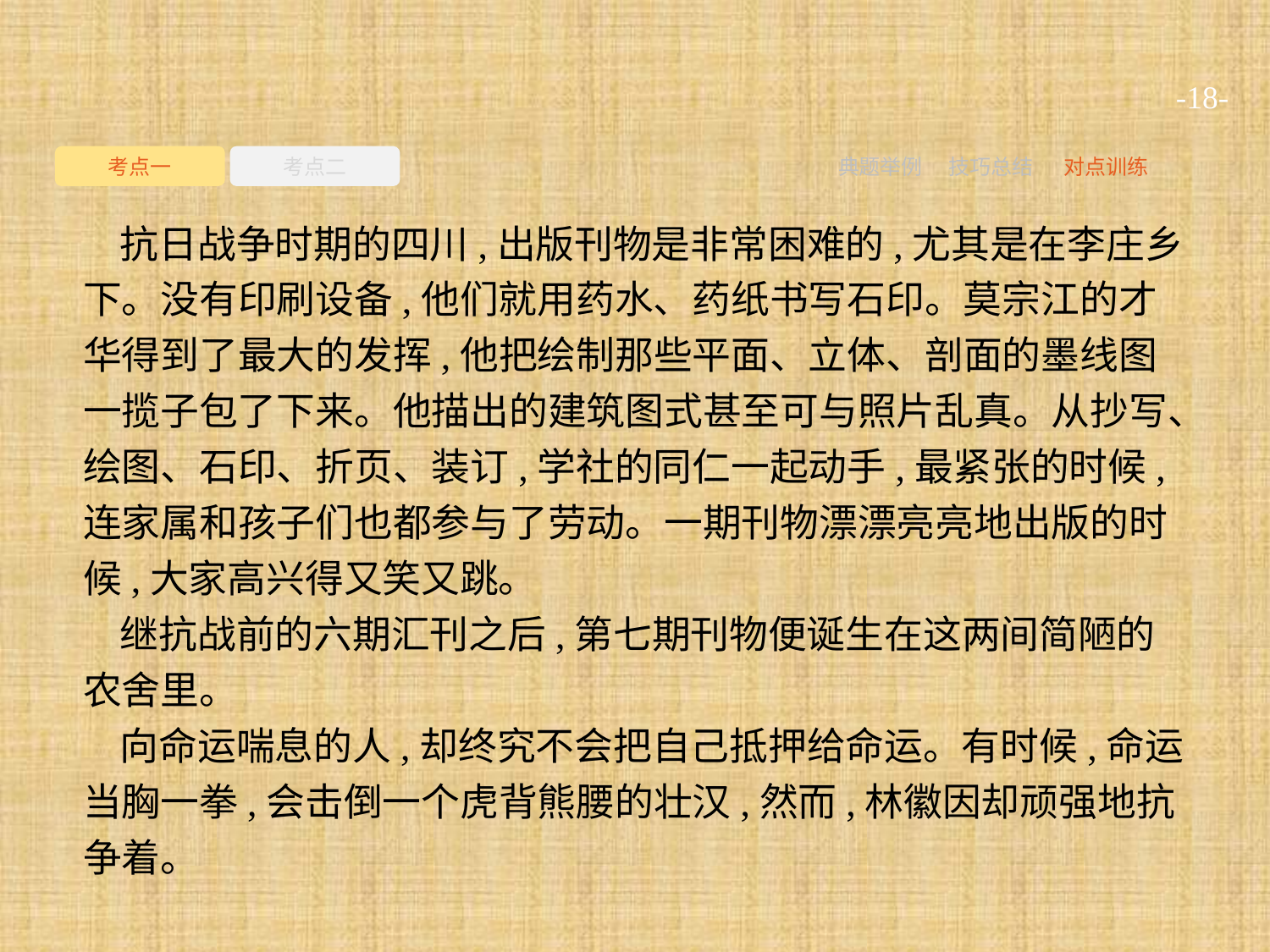

-18-
考点一
考点二
典题举例
技巧总结
对点训练
抗日战争时期的四川,出版刊物是非常困难的,尤其是在李庄乡下。没有印刷设备,他们就用药水、药纸书写石印。莫宗江的才华得到了最大的发挥,他把绘制那些平面、立体、剖面的墨线图一揽子包了下来。他描出的建筑图式甚至可与照片乱真。从抄写、绘图、石印、折页、装订,学社的同仁一起动手,最紧张的时候,连家属和孩子们也都参与了劳动。一期刊物漂漂亮亮地出版的时候,大家高兴得又笑又跳。
继抗战前的六期汇刊之后,第七期刊物便诞生在这两间简陋的农舍里。
向命运喘息的人,却终究不会把自己抵押给命运。有时候,命运当胸一拳,会击倒一个虎背熊腰的壮汉,然而,林徽因却顽强地抗争着。